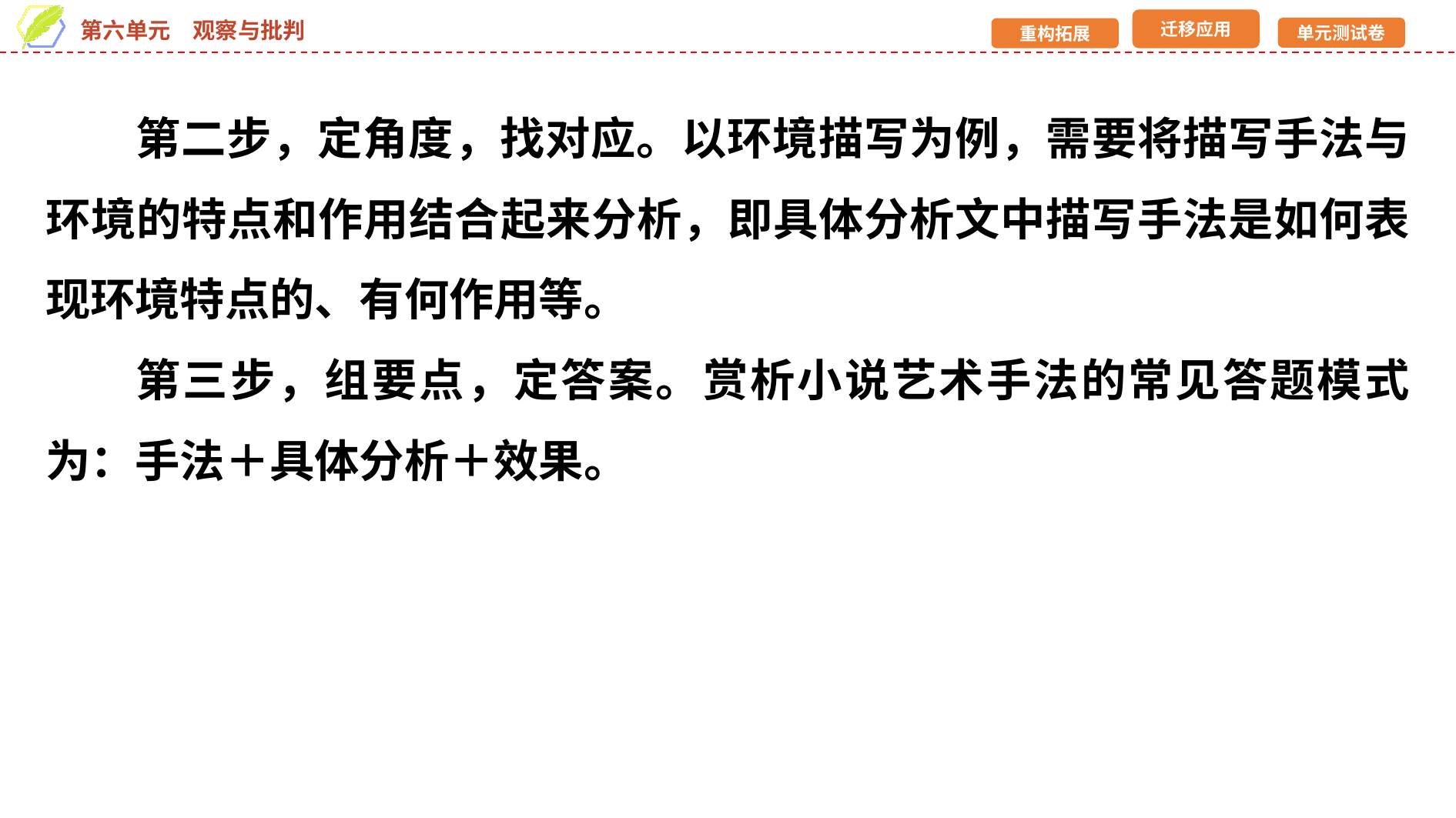

第二步，定角度，找对应。以环境描写为例，需要将描写手法与环境的特点和作用结合起来分析，即具体分析文中描写手法是如何表现环境特点的、有何作用等。
第三步，组要点，定答案。赏析小说艺术手法的常见答题模式为：手法＋具体分析＋效果。